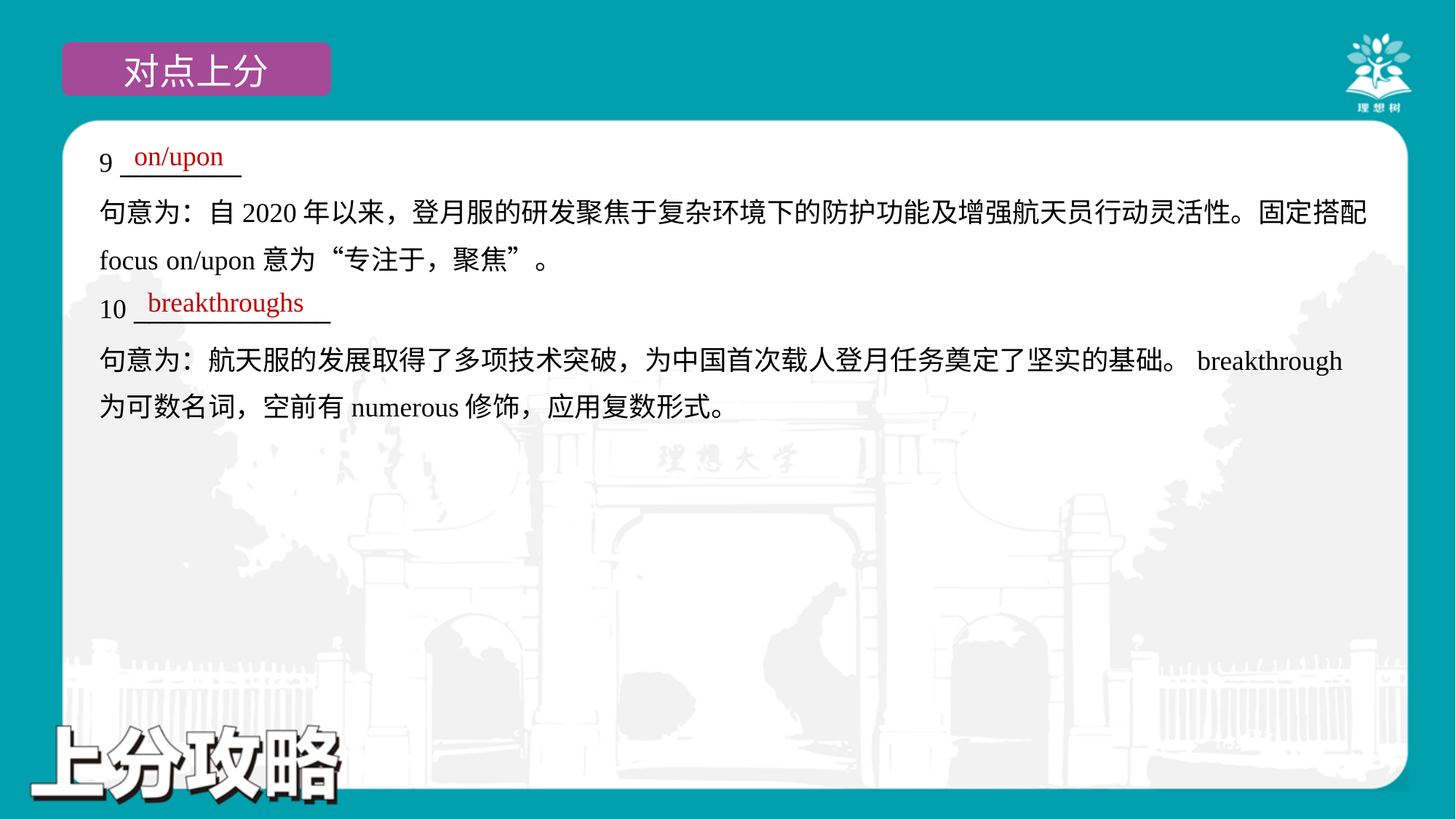

on/upon
9 ________
句意为：自2020年以来，登月服的研发聚焦于复杂环境下的防护功能及增强航天员行动灵活性。固定搭配
focus on/upon意为“专注于，聚焦”。
breakthroughs
10 _____________
句意为：航天服的发展取得了多项技术突破，为中国首次载人登月任务奠定了坚实的基础。breakthrough
为可数名词，空前有numerous修饰，应用复数形式。